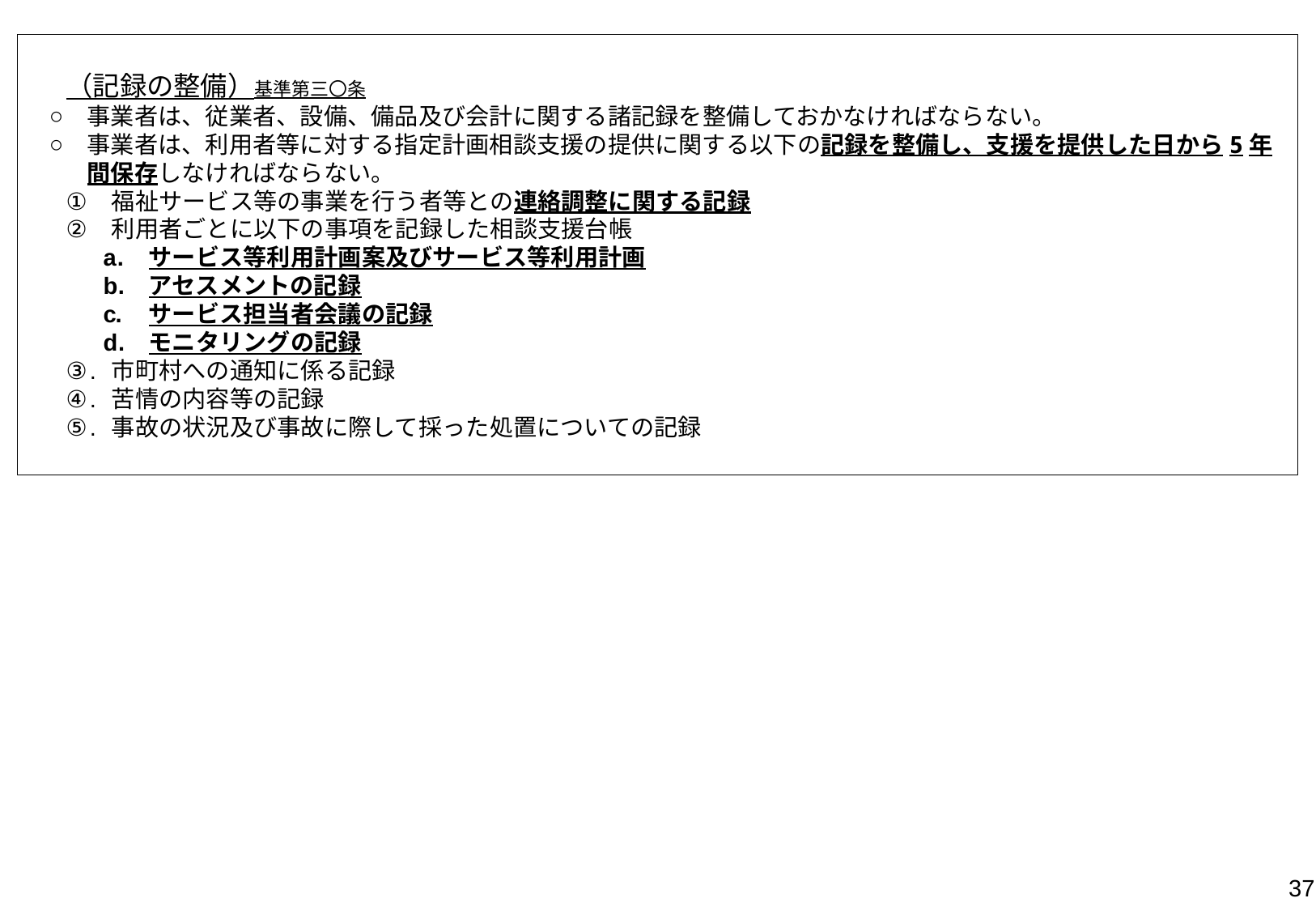

（記録の整備）基準第三〇条
事業者は、従業者、設備、備品及び会計に関する諸記録を整備しておかなければならない。
事業者は、利用者等に対する指定計画相談支援の提供に関する以下の記録を整備し、支援を提供した日から5年間保存しなければならない。
福祉サービス等の事業を行う者等との連絡調整に関する記録
利用者ごとに以下の事項を記録した相談支援台帳
サービス等利用計画案及びサービス等利用計画
アセスメントの記録
サービス担当者会議の記録
モニタリングの記録
市町村への通知に係る記録
苦情の内容等の記録
事故の状況及び事故に際して採った処置についての記録
37